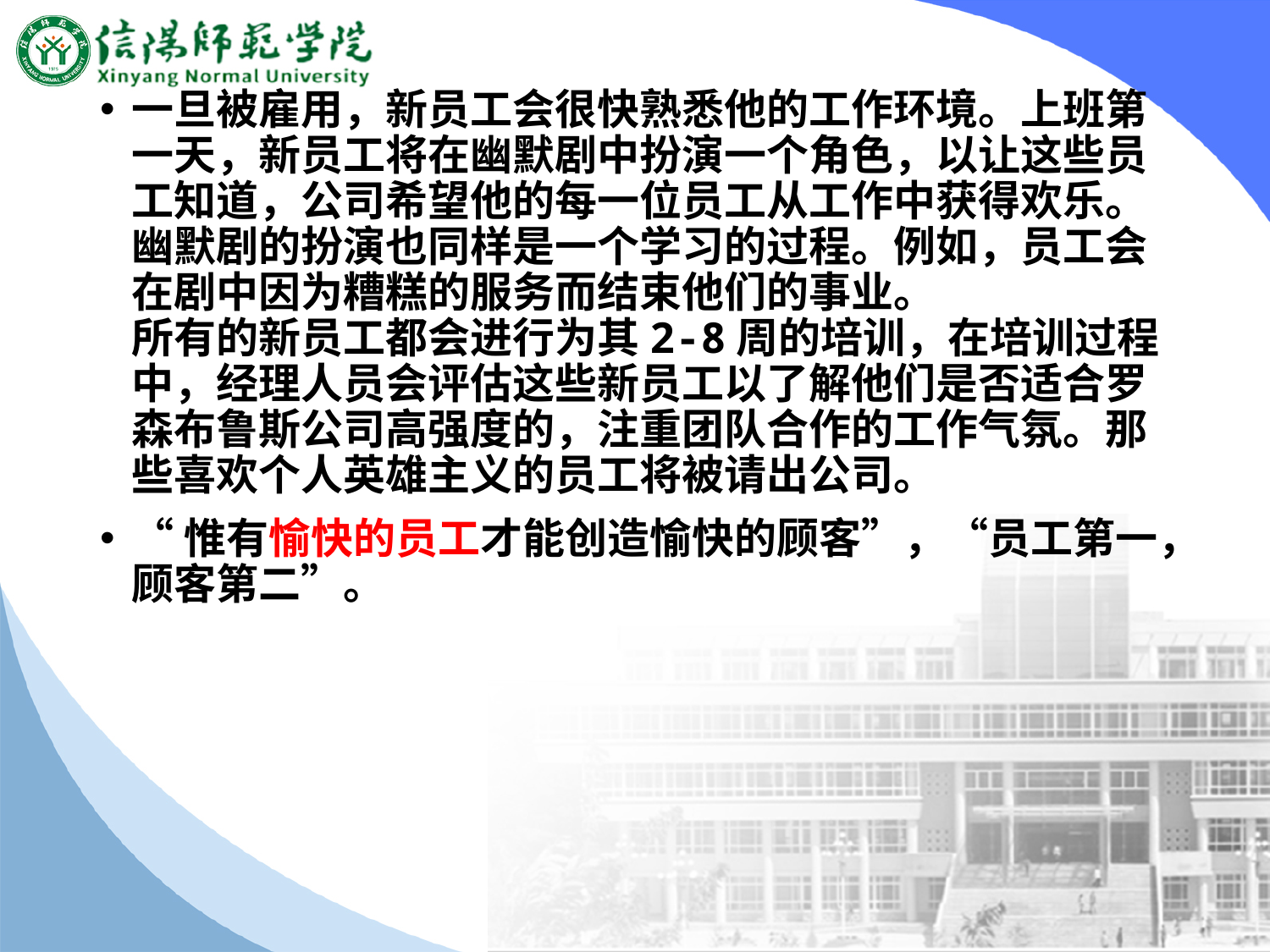

#
一旦被雇用，新员工会很快熟悉他的工作环境。上班第一天，新员工将在幽默剧中扮演一个角色，以让这些员工知道，公司希望他的每一位员工从工作中获得欢乐。幽默剧的扮演也同样是一个学习的过程。例如，员工会在剧中因为糟糕的服务而结束他们的事业。
所有的新员工都会进行为其2-8周的培训，在培训过程中，经理人员会评估这些新员工以了解他们是否适合罗森布鲁斯公司高强度的，注重团队合作的工作气氛。那些喜欢个人英雄主义的员工将被请出公司。
“惟有愉快的员工才能创造愉快的顾客”，“员工第一，顾客第二”。